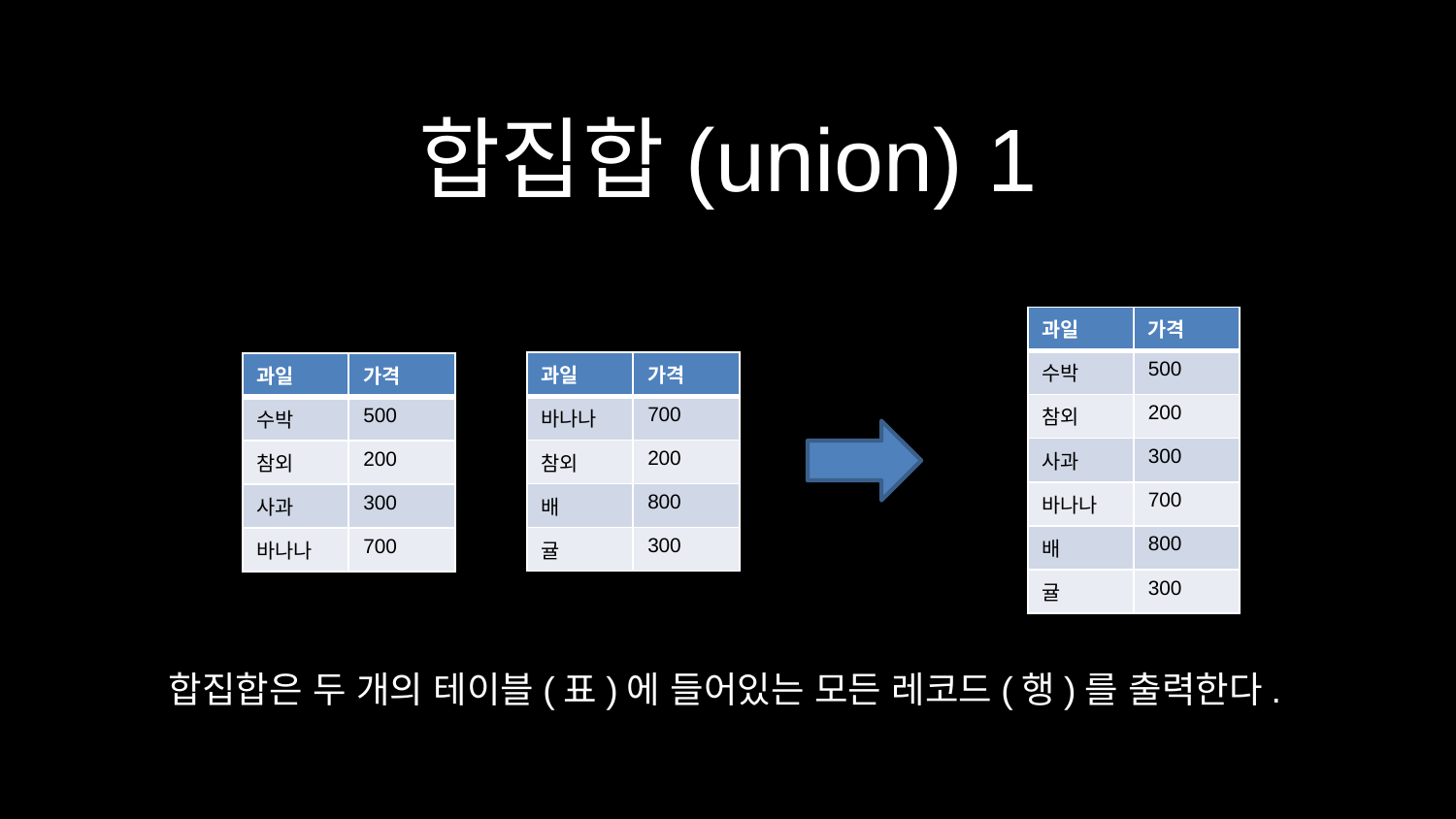

# 합집합(union) 1
| 과일 | 가격 |
| --- | --- |
| 수박 | 500 |
| 참외 | 200 |
| 사과 | 300 |
| 바나나 | 700 |
| 배 | 800 |
| 귤 | 300 |
| 과일 | 가격 |
| --- | --- |
| 바나나 | 700 |
| 참외 | 200 |
| 배 | 800 |
| 귤 | 300 |
| 과일 | 가격 |
| --- | --- |
| 수박 | 500 |
| 참외 | 200 |
| 사과 | 300 |
| 바나나 | 700 |

합집합은 두 개의 테이블(표)에 들어있는 모든 레코드(행)를 출력한다.